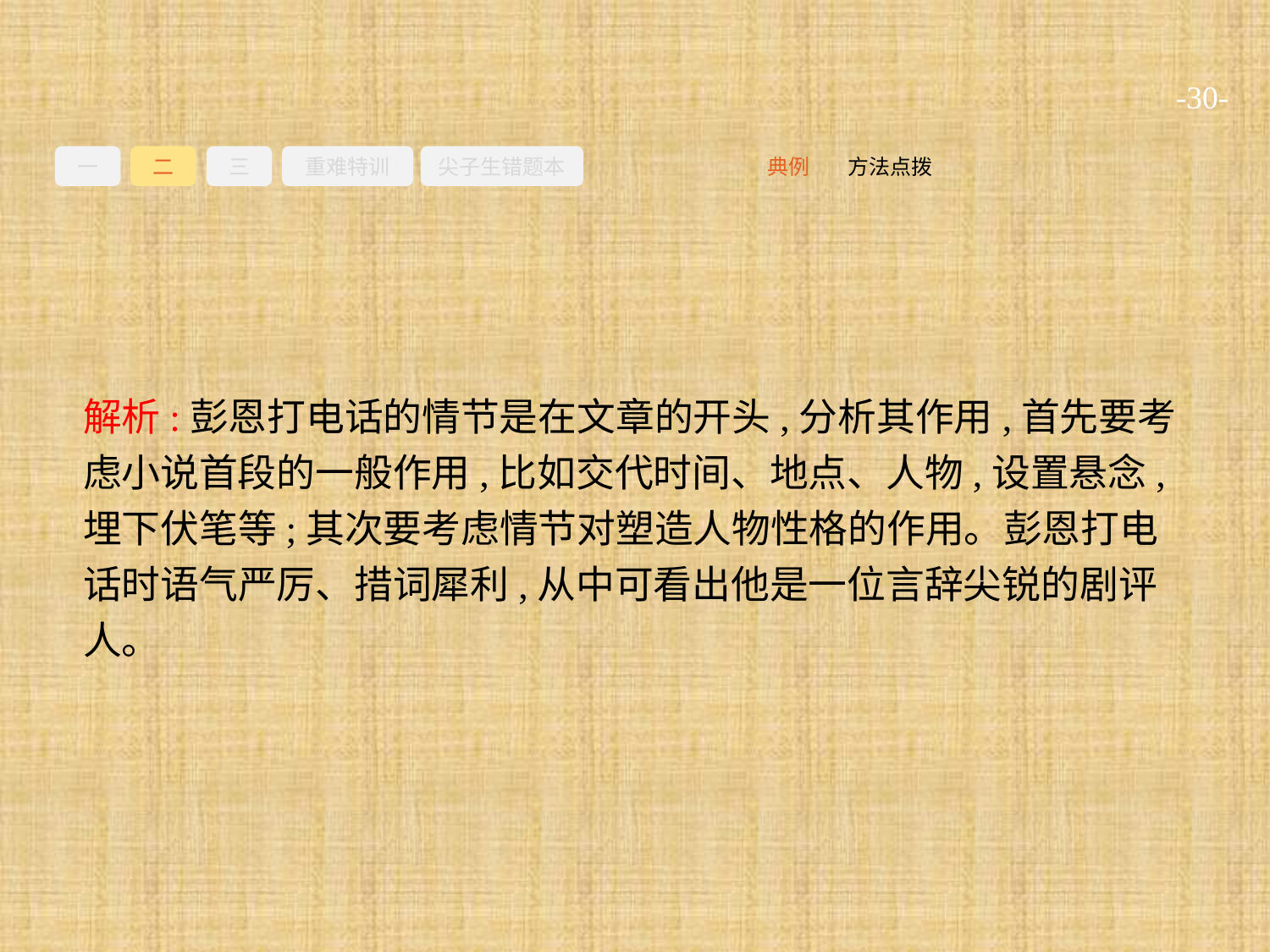

-30-
一
二
三
重难特训
尖子生错题本
方法点拨
典例
解析:彭恩打电话的情节是在文章的开头,分析其作用,首先要考虑小说首段的一般作用,比如交代时间、地点、人物,设置悬念,埋下伏笔等;其次要考虑情节对塑造人物性格的作用。彭恩打电话时语气严厉、措词犀利,从中可看出他是一位言辞尖锐的剧评人。